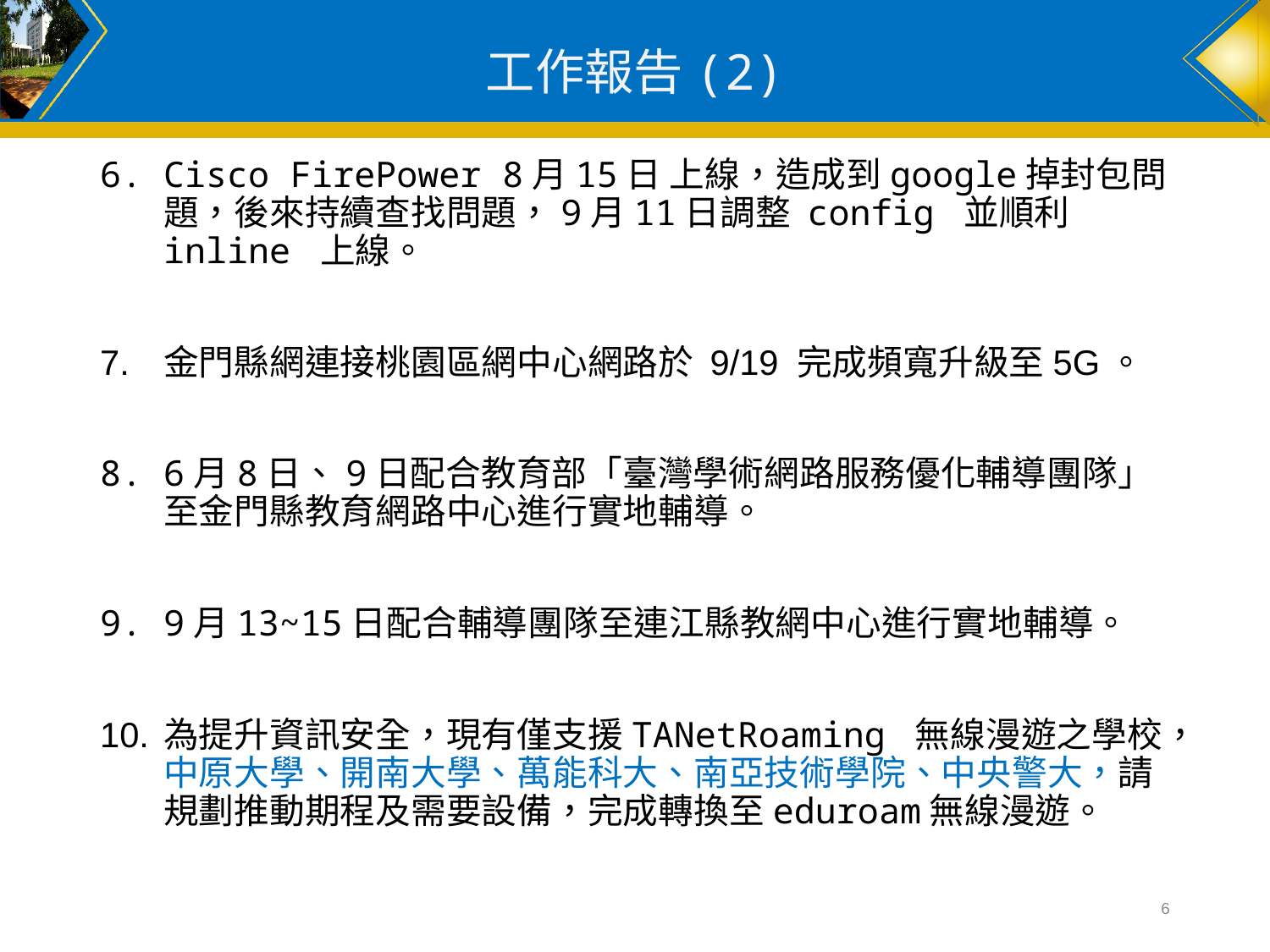

# 工作報告(2)
Cisco FirePower 8月15日 上線，造成到google掉封包問題，後來持續查找問題，9月11日調整 config 並順利inline 上線。

金門縣網連接桃園區網中心網路於 9/19 完成頻寬升級至5G。

6月8日、9日配合教育部「臺灣學術網路服務優化輔導團隊」至金門縣教育網路中心進行實地輔導。

9月13~15日配合輔導團隊至連江縣教網中心進行實地輔導。

為提升資訊安全，現有僅支援TANetRoaming 無線漫遊之學校，中原大學、開南大學、萬能科大、南亞技術學院、中央警大，請規劃推動期程及需要設備，完成轉換至eduroam無線漫遊。

6